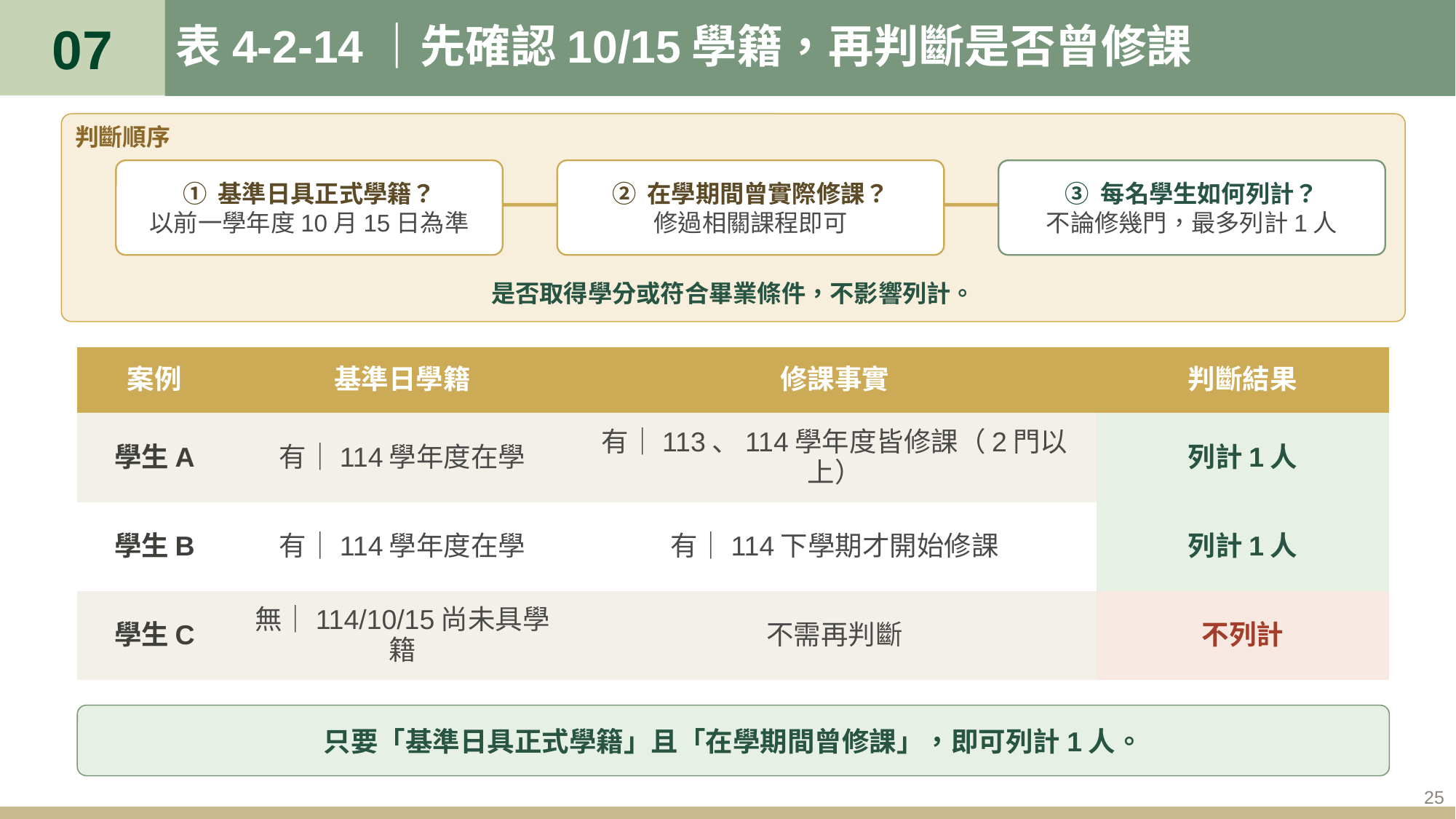

07
# 表4-2-14｜先確認10/15學籍，再判斷是否曾修課
判斷順序
① 基準日具正式學籍？
以前一學年度10月15日為準
② 在學期間曾實際修課？
修過相關課程即可
③ 每名學生如何列計？
不論修幾門，最多列計1人

是否取得學分或符合畢業條件，不影響列計。
| 案例 | 基準日學籍 | 修課事實 | 判斷結果 |
| --- | --- | --- | --- |
| 學生A | 有｜114學年度在學 | 有｜113、114學年度皆修課（2門以上） | 列計1人 |
| 學生B | 有｜114學年度在學 | 有｜114下學期才開始修課 | 列計1人 |
| 學生C | 無｜114/10/15尚未具學籍 | 不需再判斷 | 不列計 |
只要「基準日具正式學籍」且「在學期間曾修課」，即可列計1人。
25